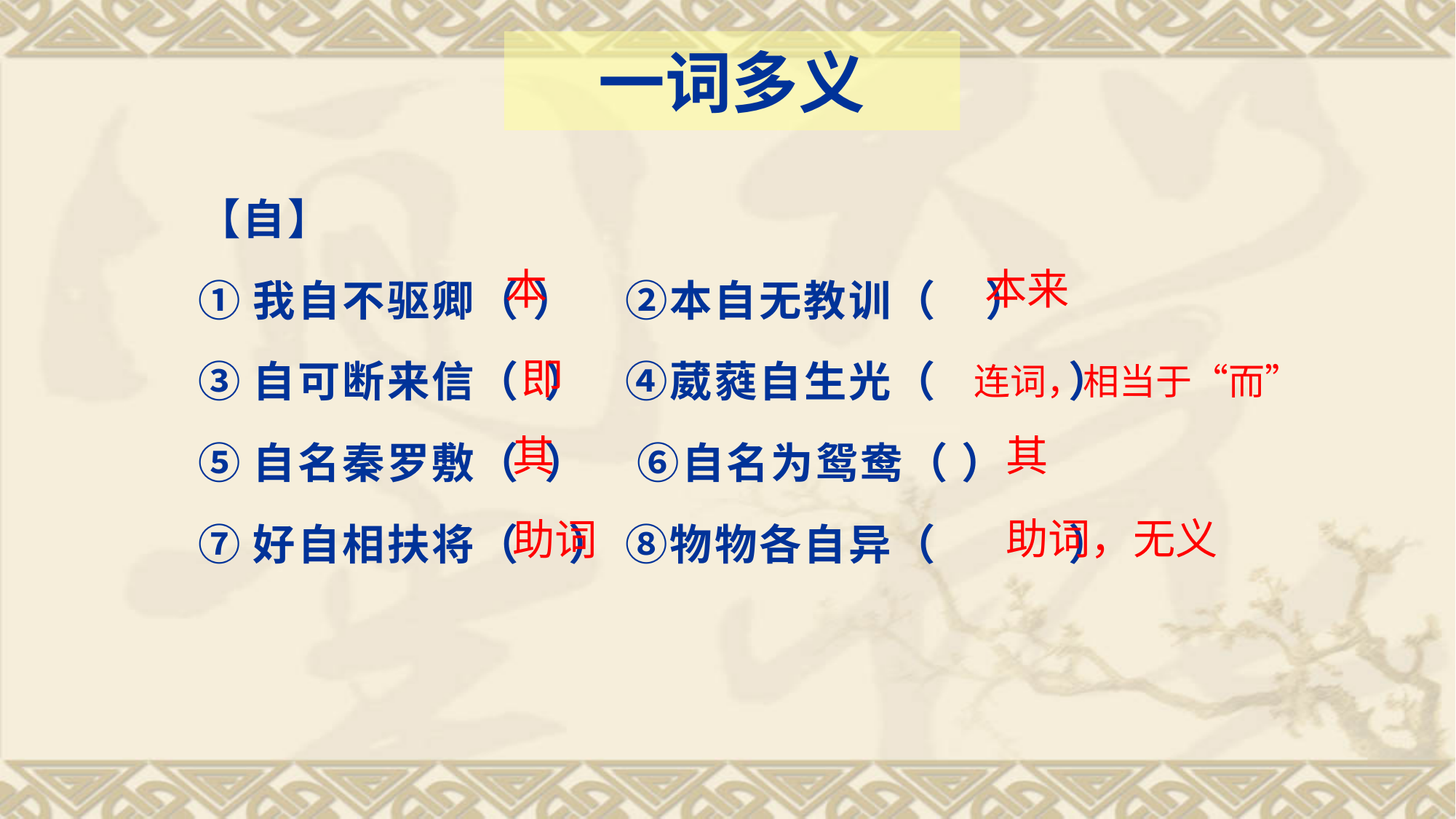

一词多义
【自】
①我自不驱卿（ ）    ②本自无教训（    ）
③自可断来信（  ）   ④葳蕤自生光（           ）
⑤自名秦罗敷（  ）    ⑥自名为鸳鸯（ ）
⑦好自相扶将（    ） ⑧物物各自异（           ）
本
本来
即
连词，相当于“而”
其
其
助词，无义
助词